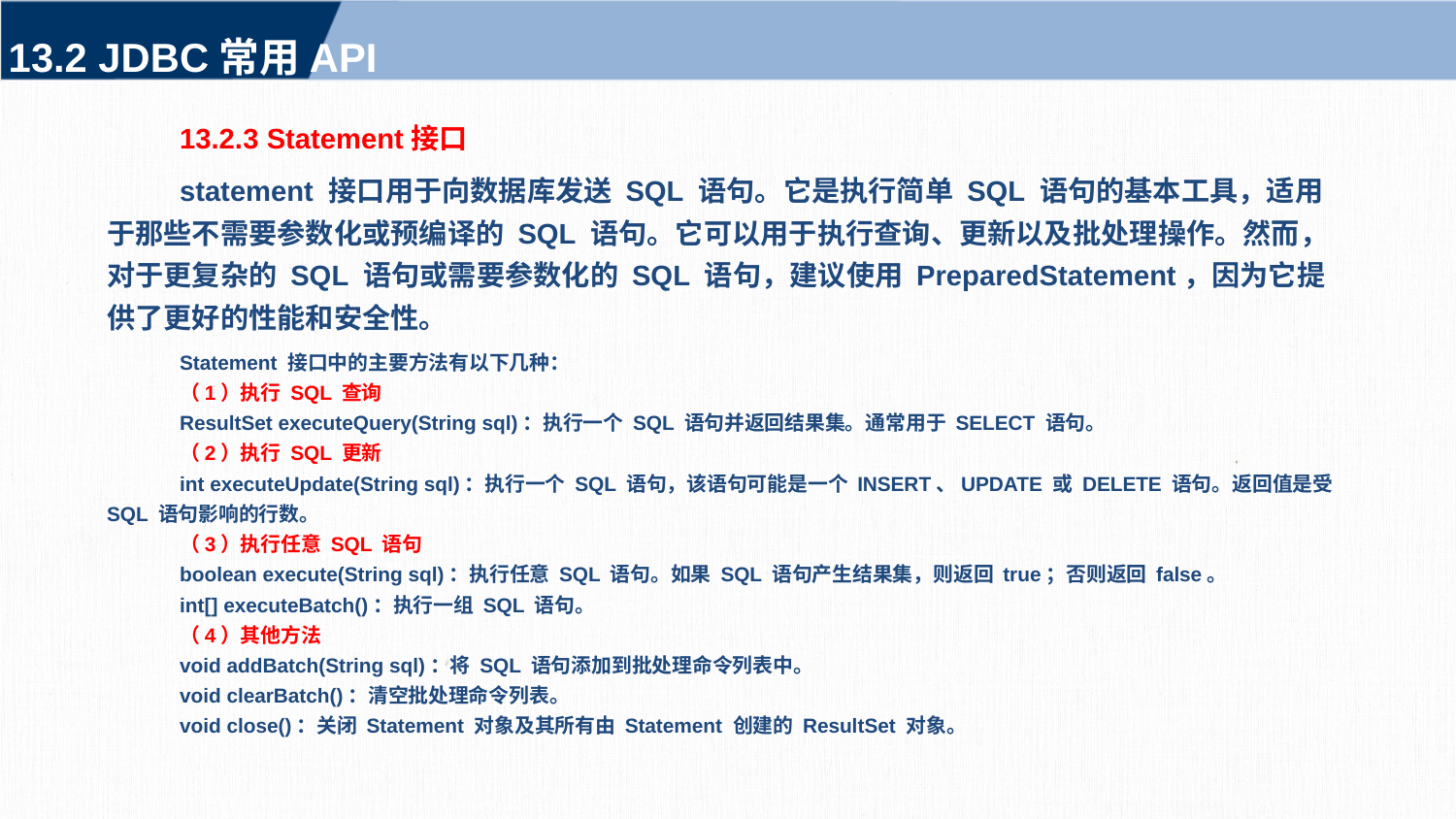

13.2 JDBC常用API

13.2.3 Statement接口
statement 接口用于向数据库发送 SQL 语句。它是执行简单 SQL 语句的基本工具，适用于那些不需要参数化或预编译的 SQL 语句。它可以用于执行查询、更新以及批处理操作。然而，对于更复杂的 SQL 语句或需要参数化的 SQL 语句，建议使用 PreparedStatement，因为它提供了更好的性能和安全性。
Statement 接口中的主要方法有以下几种：
（1）执行 SQL 查询
ResultSet executeQuery(String sql)：执行一个 SQL 语句并返回结果集。通常用于 SELECT 语句。
（2）执行 SQL 更新
int executeUpdate(String sql)：执行一个 SQL 语句，该语句可能是一个 INSERT、UPDATE 或 DELETE 语句。返回值是受 SQL 语句影响的行数。
（3）执行任意 SQL 语句
boolean execute(String sql)：执行任意 SQL 语句。如果 SQL 语句产生结果集，则返回 true；否则返回 false。
int[] executeBatch()：执行一组 SQL 语句。
（4）其他方法
void addBatch(String sql)：将 SQL 语句添加到批处理命令列表中。
void clearBatch()：清空批处理命令列表。
void close()：关闭 Statement 对象及其所有由 Statement 创建的 ResultSet 对象。